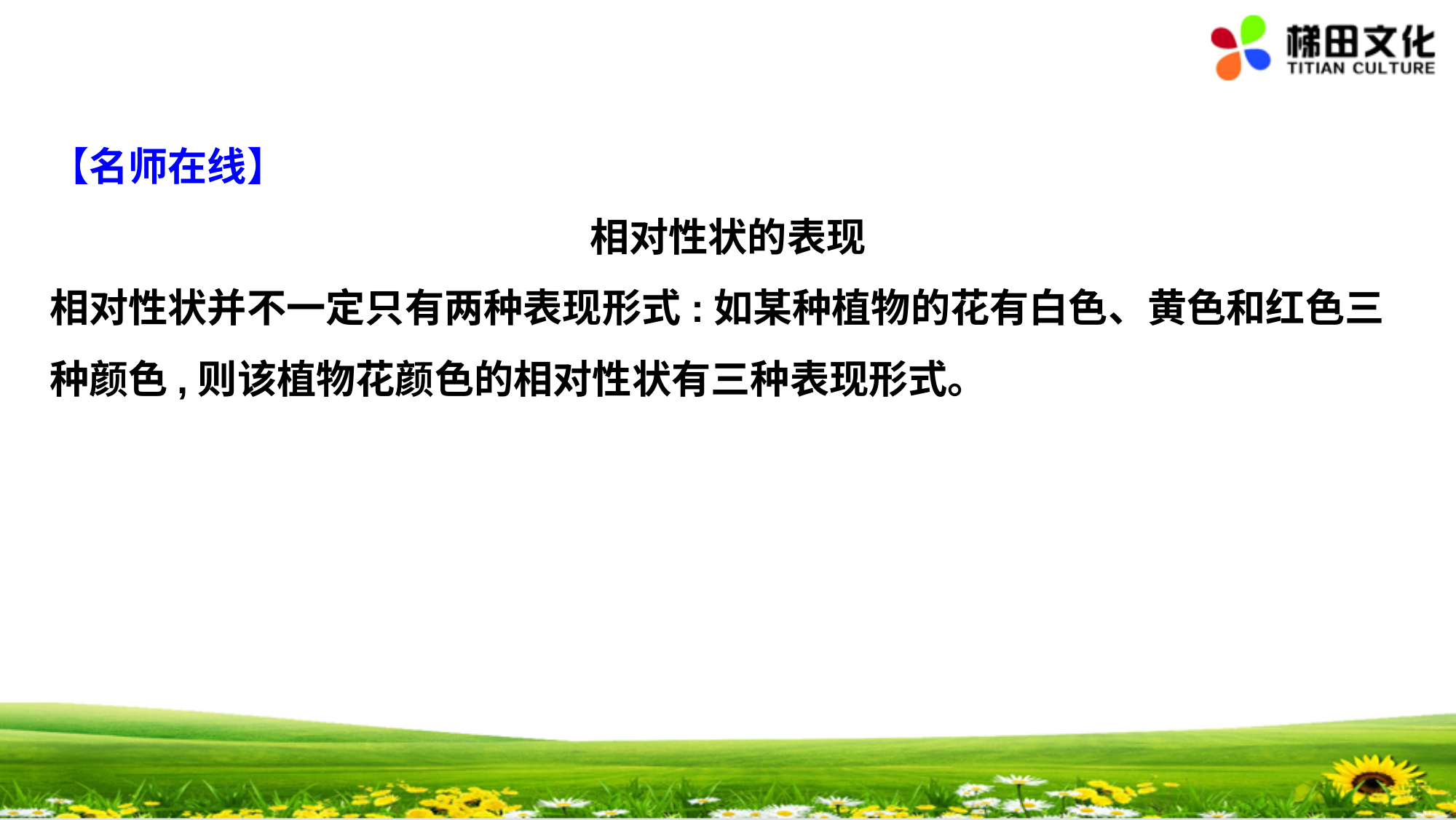

【名师在线】
相对性状的表现
相对性状并不一定只有两种表现形式:如某种植物的花有白色、黄色和红色三种颜色,则该植物花颜色的相对性状有三种表现形式。